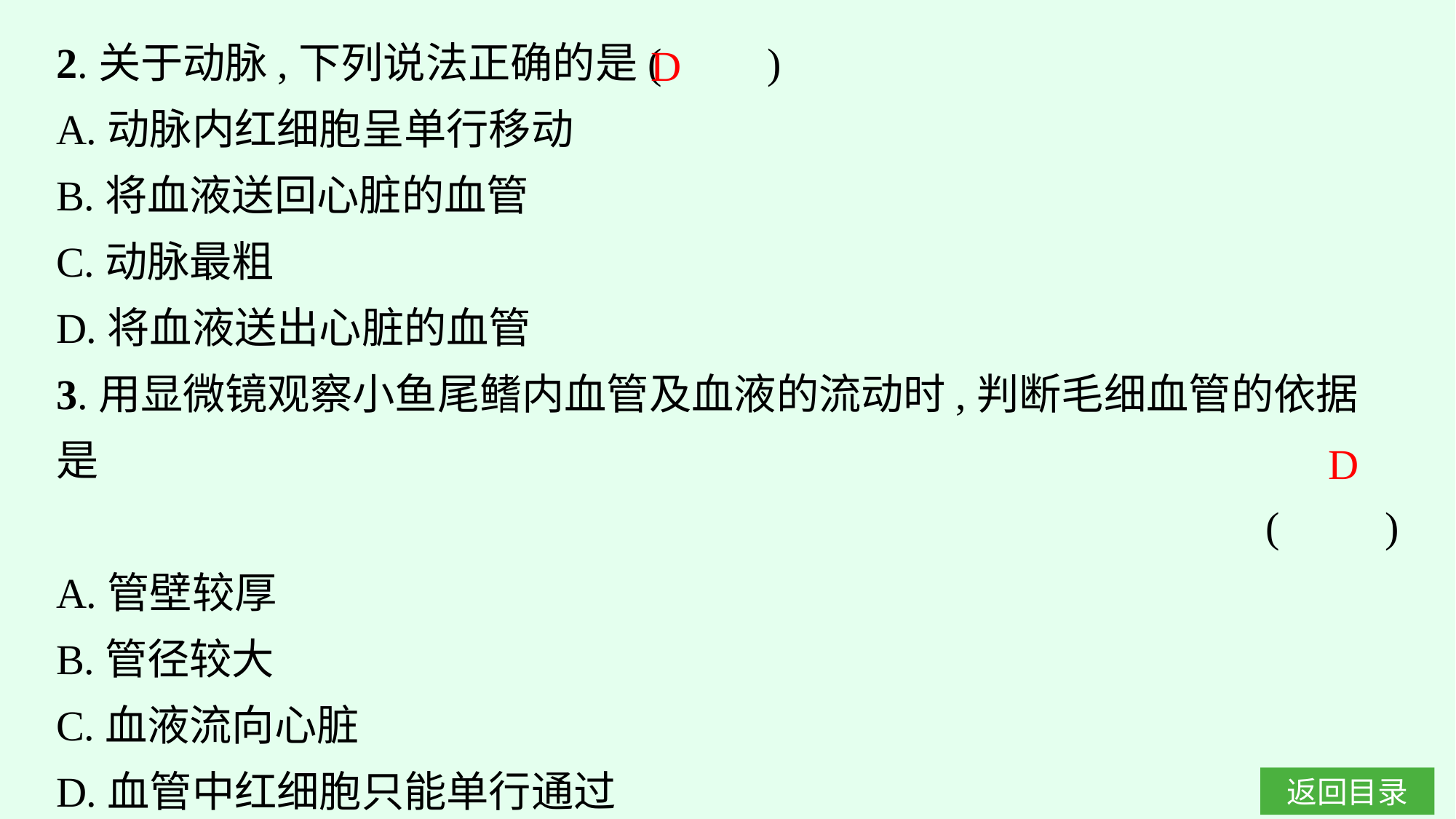

2.关于动脉,下列说法正确的是(　　)
A.动脉内红细胞呈单行移动
B.将血液送回心脏的血管
C.动脉最粗
D.将血液送出心脏的血管
3.用显微镜观察小鱼尾鳍内血管及血液的流动时,判断毛细血管的依据是
(　　)
A.管壁较厚
B.管径较大
C.血液流向心脏
D.血管中红细胞只能单行通过
D
D